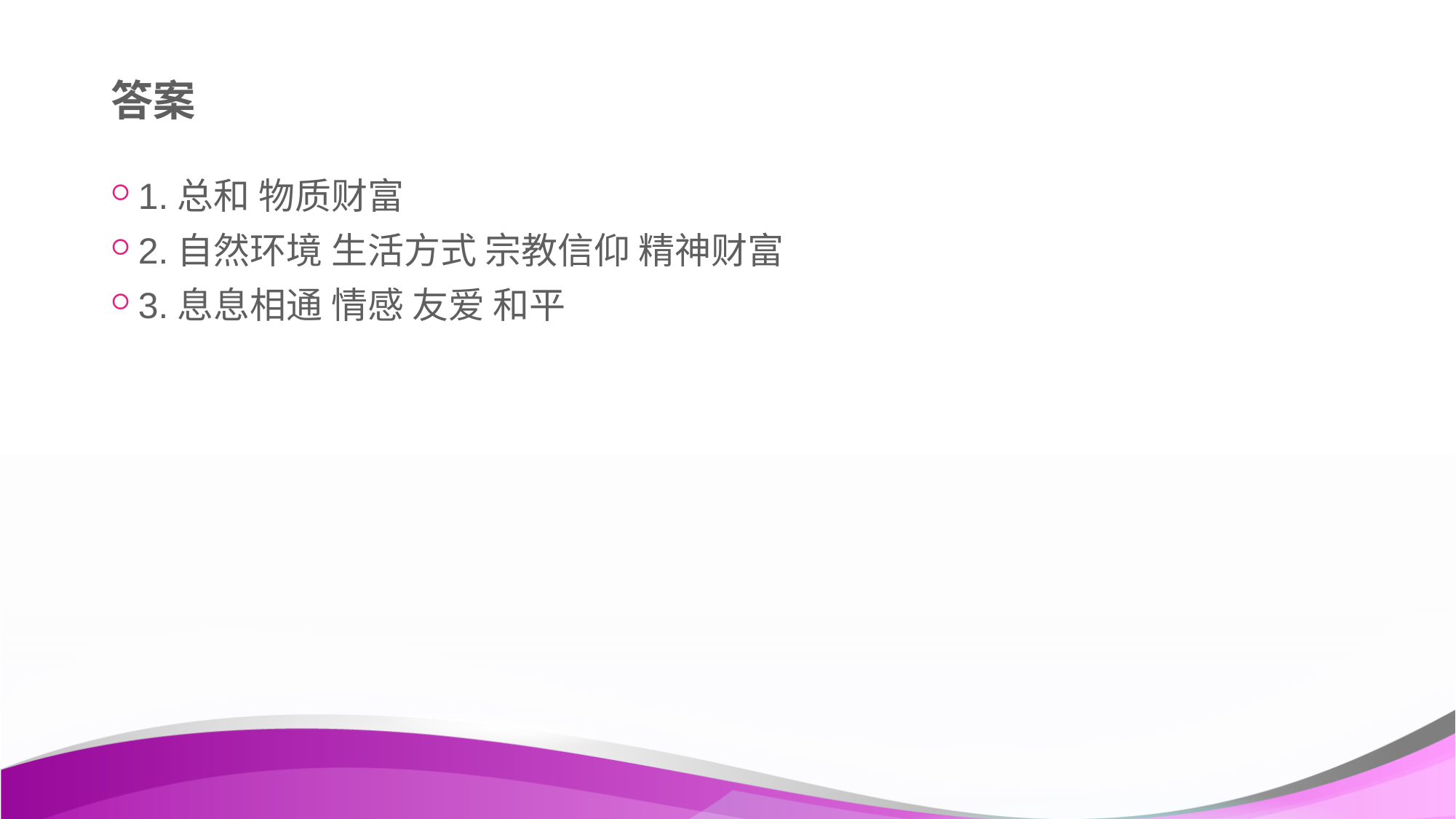

# 答案
1.总和 物质财富
2.自然环境 生活方式 宗教信仰 精神财富
3.息息相通 情感 友爱 和平